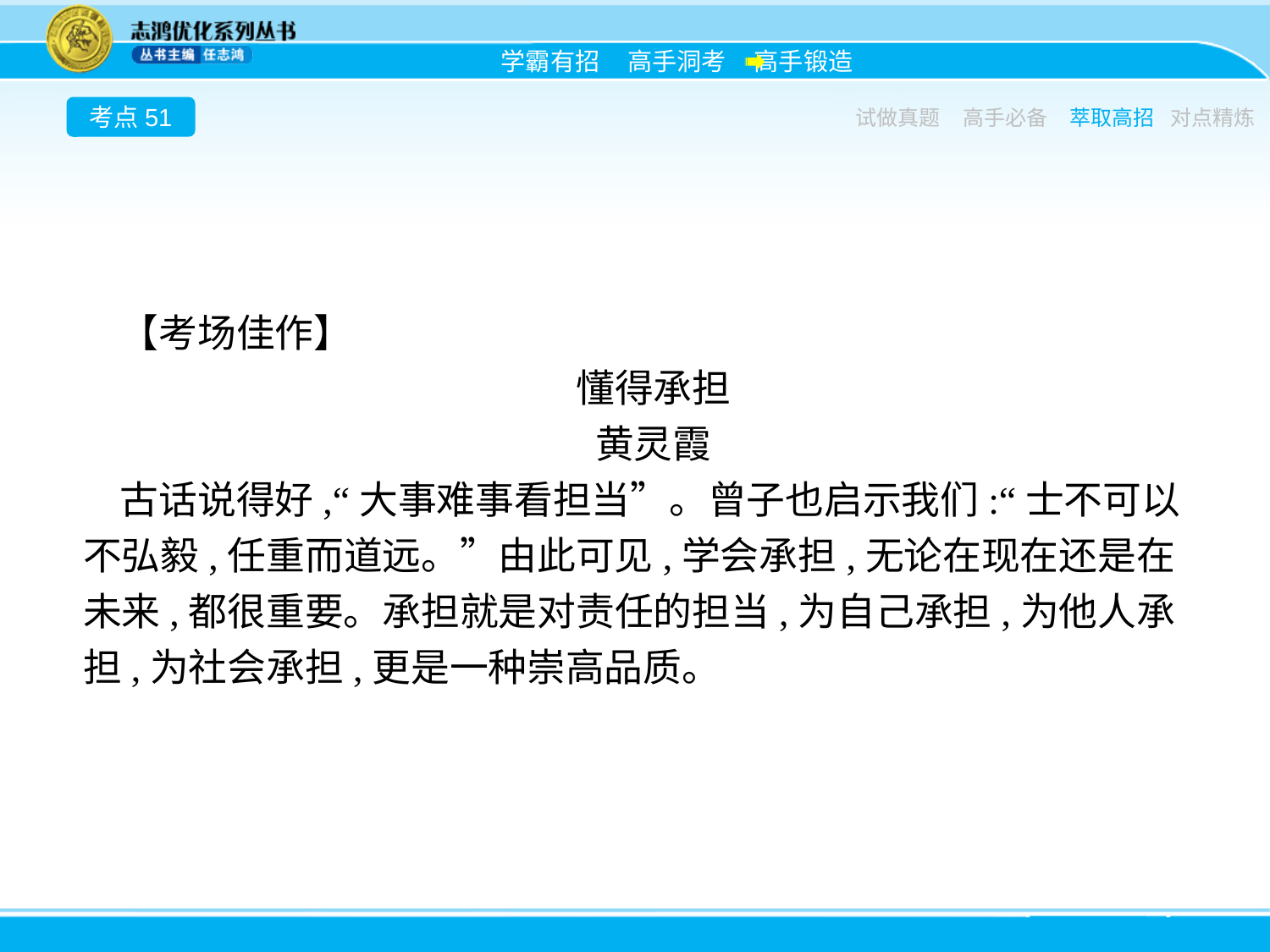

考点51
试做真题
高手必备
萃取高招
对点精炼
【考场佳作】
懂得承担
黄灵霞
古话说得好,“大事难事看担当”。曾子也启示我们:“士不可以不弘毅,任重而道远。”由此可见,学会承担,无论在现在还是在未来,都很重要。承担就是对责任的担当,为自己承担,为他人承担,为社会承担,更是一种崇高品质。